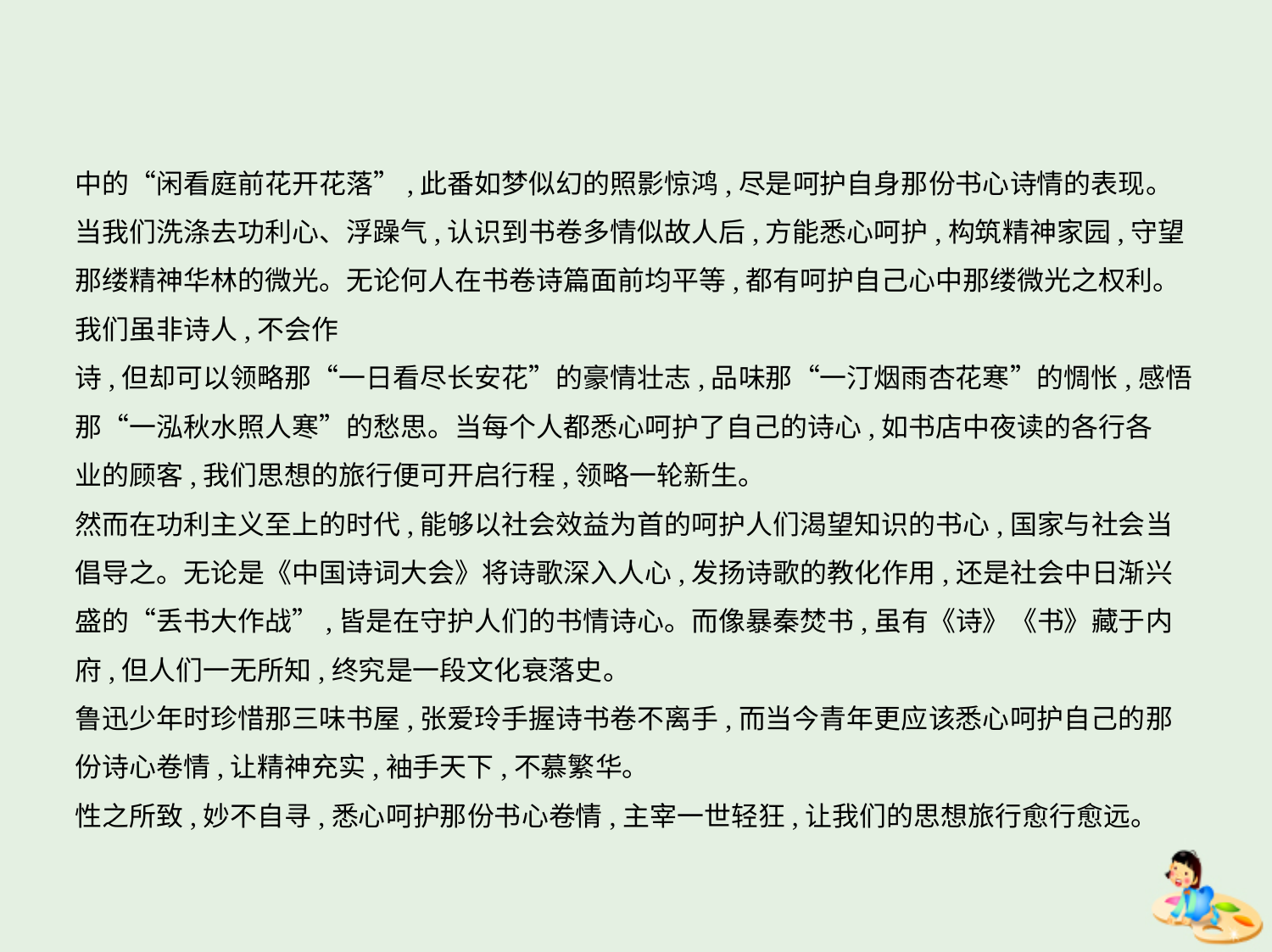

中的“闲看庭前花开花落”,此番如梦似幻的照影惊鸿,尽是呵护自身那份书心诗情的表现。
当我们洗涤去功利心、浮躁气,认识到书卷多情似故人后,方能悉心呵护,构筑精神家园,守望
那缕精神华林的微光。无论何人在书卷诗篇面前均平等,都有呵护自己心中那缕微光之权利。我们虽非诗人,不会作
诗,但却可以领略那“一日看尽长安花”的豪情壮志,品味那“一汀烟雨杏花寒”的惆怅,感悟
那“一泓秋水照人寒”的愁思。当每个人都悉心呵护了自己的诗心,如书店中夜读的各行各
业的顾客,我们思想的旅行便可开启行程,领略一轮新生。
然而在功利主义至上的时代,能够以社会效益为首的呵护人们渴望知识的书心,国家与社会当
倡导之。无论是《中国诗词大会》将诗歌深入人心,发扬诗歌的教化作用,还是社会中日渐兴
盛的“丢书大作战”,皆是在守护人们的书情诗心。而像暴秦焚书,虽有《诗》《书》藏于内
府,但人们一无所知,终究是一段文化衰落史。
鲁迅少年时珍惜那三味书屋,张爱玲手握诗书卷不离手,而当今青年更应该悉心呵护自己的那
份诗心卷情,让精神充实,袖手天下,不慕繁华。
性之所致,妙不自寻,悉心呵护那份书心卷情,主宰一世轻狂,让我们的思想旅行愈行愈远。